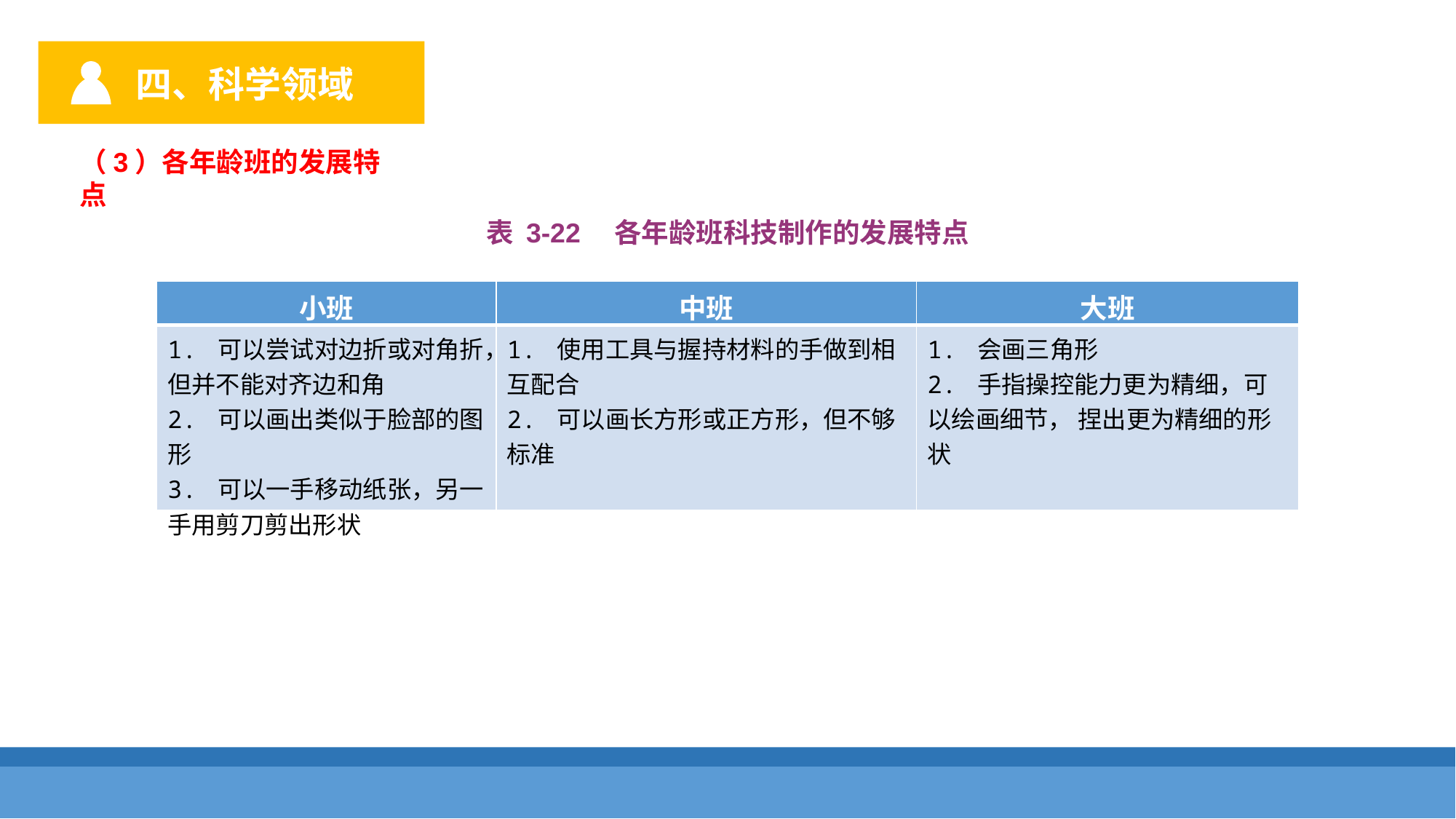

四、科学领域

（3）各年龄班的发展特点
表 3-22　各年龄班科技制作的发展特点
| 小班 | 中班 | 大班 |
| --- | --- | --- |
| 1. 可以尝试对边折或对角折，但并不能对齐边和角 2. 可以画出类似于脸部的图形 3. 可以一手移动纸张，另一手用剪刀剪出形状 | 1. 使用工具与握持材料的手做到相互配合 2. 可以画长方形或正方形，但不够标准 | 1. 会画三角形 2. 手指操控能力更为精细，可以绘画细节， 捏出更为精细的形状 |